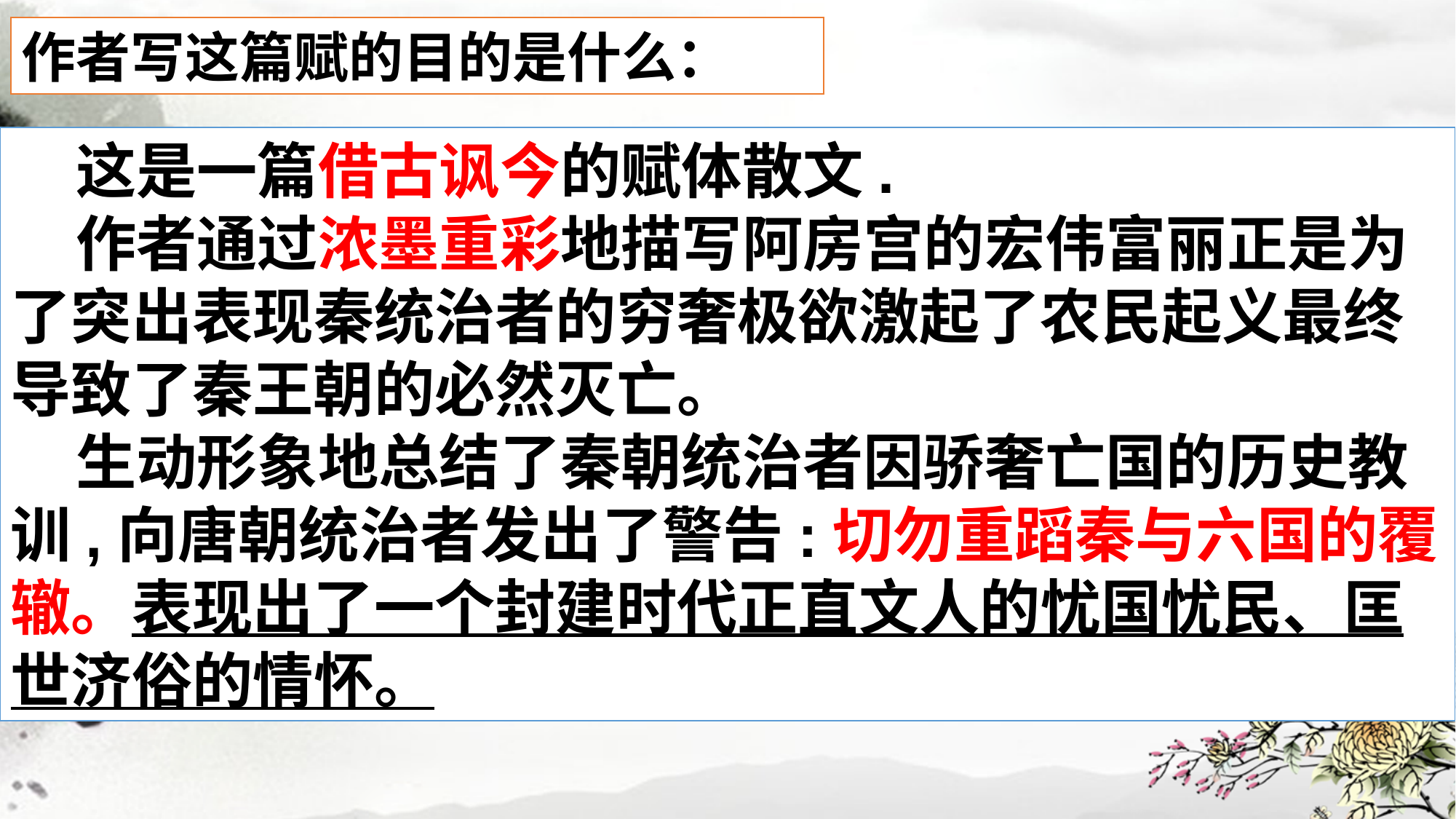

作者写这篇赋的目的是什么：
   这是一篇借古讽今的赋体散文.
   作者通过浓墨重彩地描写阿房宫的宏伟富丽正是为了突出表现秦统治者的穷奢极欲激起了农民起义最终导致了秦王朝的必然灭亡。
   生动形象地总结了秦朝统治者因骄奢亡国的历史教训,向唐朝统治者发出了警告:切勿重蹈秦与六国的覆辙。表现出了一个封建时代正直文人的忧国忧民、匡世济俗的情怀。